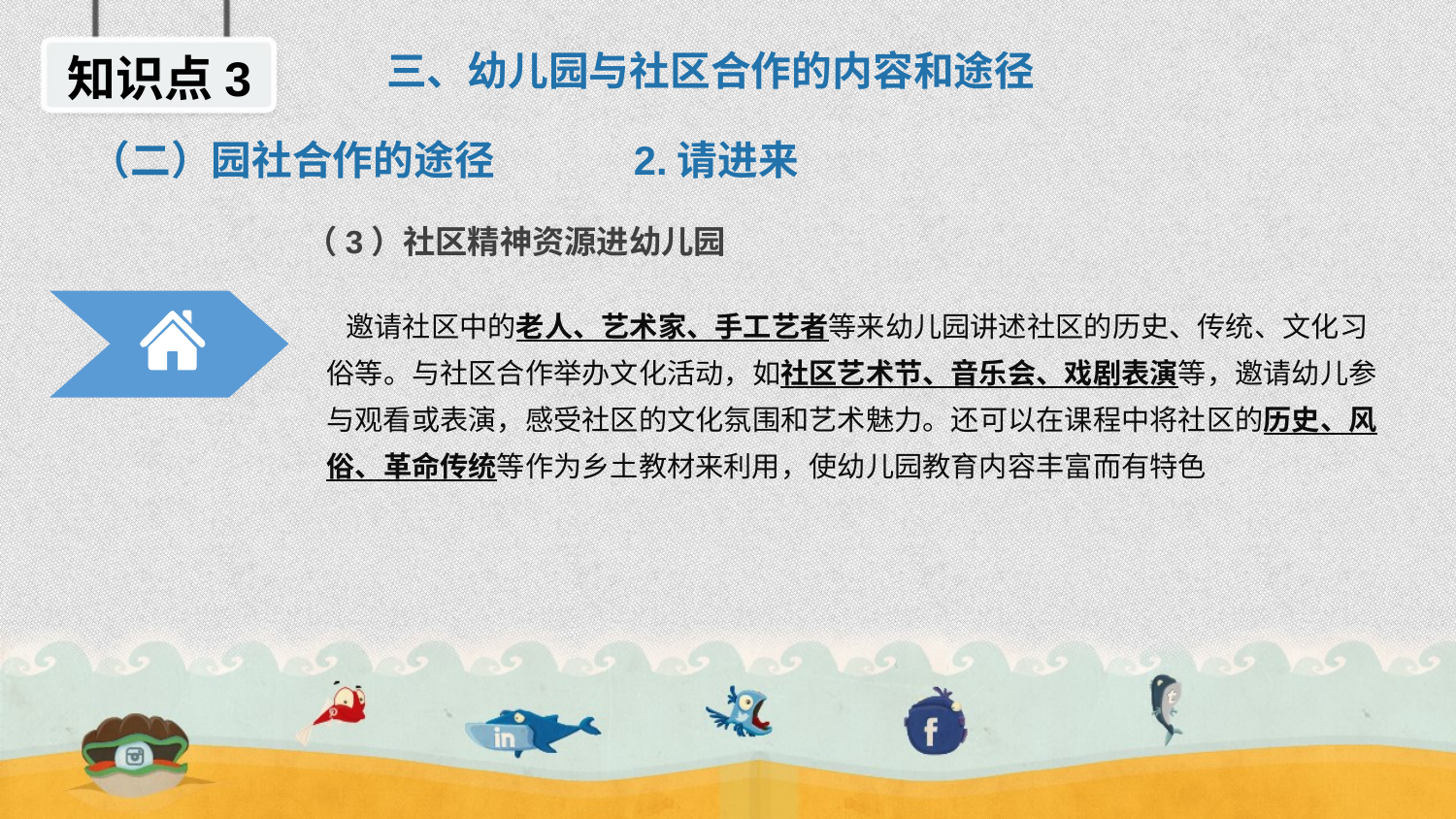

知识点3
三、幼儿园与社区合作的内容和途径
（二）园社合作的途径              2.请进来
（3）社区精神资源进幼儿园
  邀请社区中的老人、艺术家、手工艺者等来幼儿园讲述社区的历史、传统、文化习俗等。与社区合作举办文化活动，如社区艺术节、音乐会、戏剧表演等，邀请幼儿参与观看或表演，感受社区的文化氛围和艺术魅力。还可以在课程中将社区的历史、风俗、革命传统等作为乡土教材来利用，使幼儿园教育内容丰富而有特色